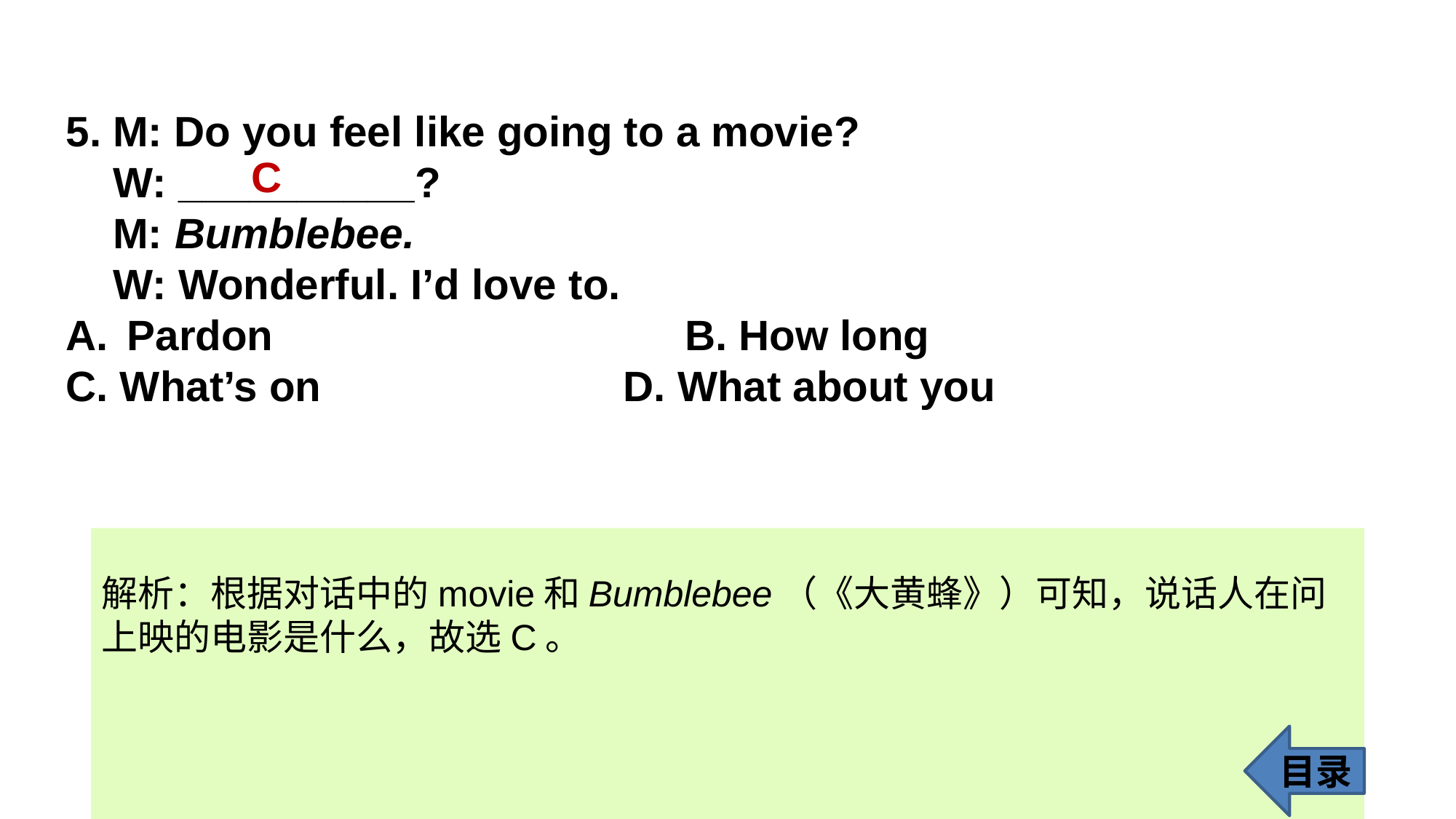

5. M: Do you feel like going to a movie?
    W: __________?
    M: Bumblebee.
    W: Wonderful. I’d love to.
Pardon				 B. How long
C. What’s on 			 D. What about you
C

解析：根据对话中的movie和Bumblebee（《大黄蜂》）可知，说话人在问上映的电影是什么，故选C。
目录
9